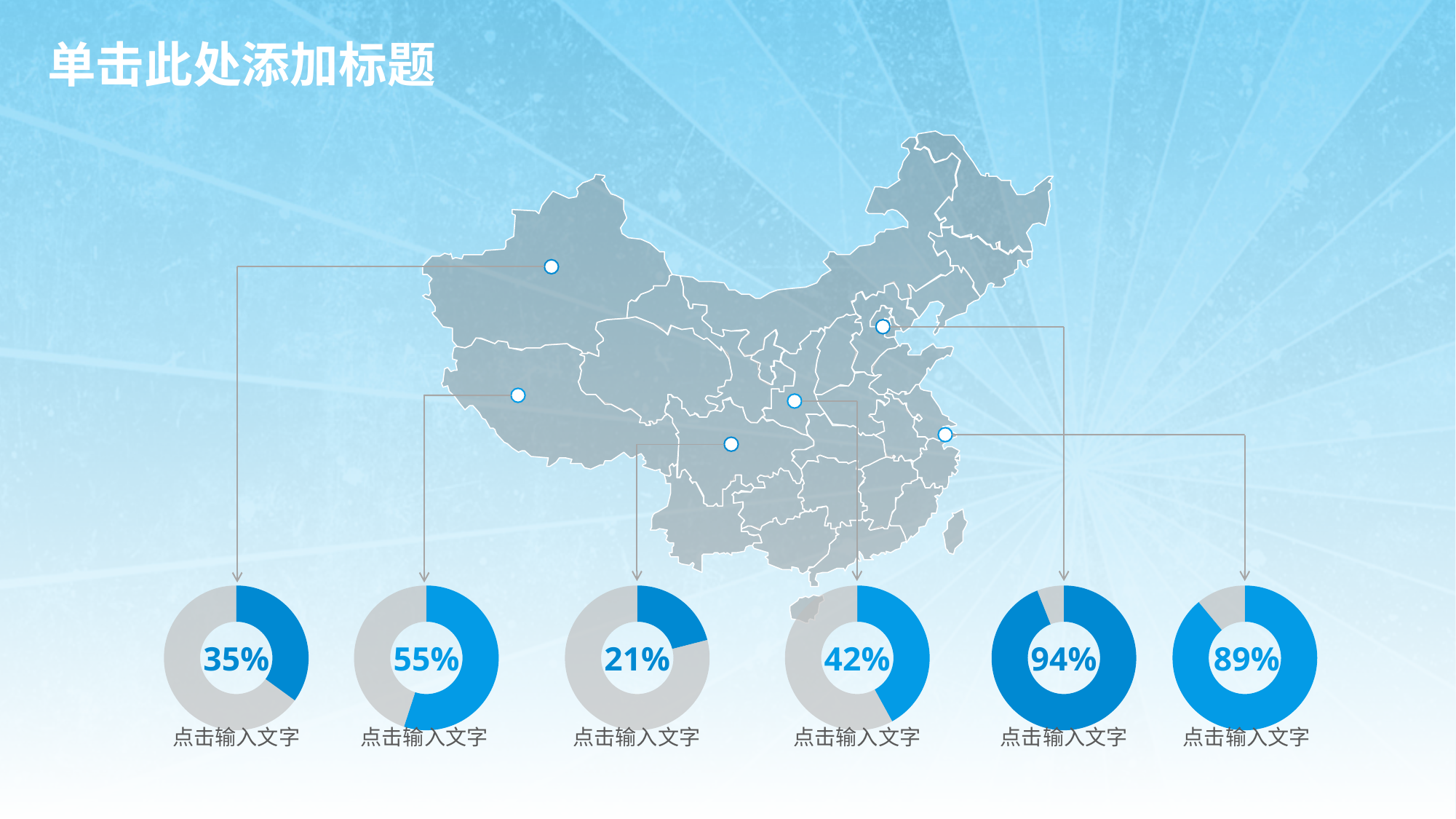

# 单击此处添加标题

### Chart

| Category |  |
|---|---|

### Chart

| Category |  |
|---|---|

### Chart

| Category |  |
|---|---|

### Chart

| Category |  |
|---|---|

### Chart

| Category |  |
|---|---|

### Chart

| Category |  |
|---|---|
35%
55%
21%
42%
94%
89%
点击输入文字
点击输入文字
点击输入文字
点击输入文字
点击输入文字
点击输入文字